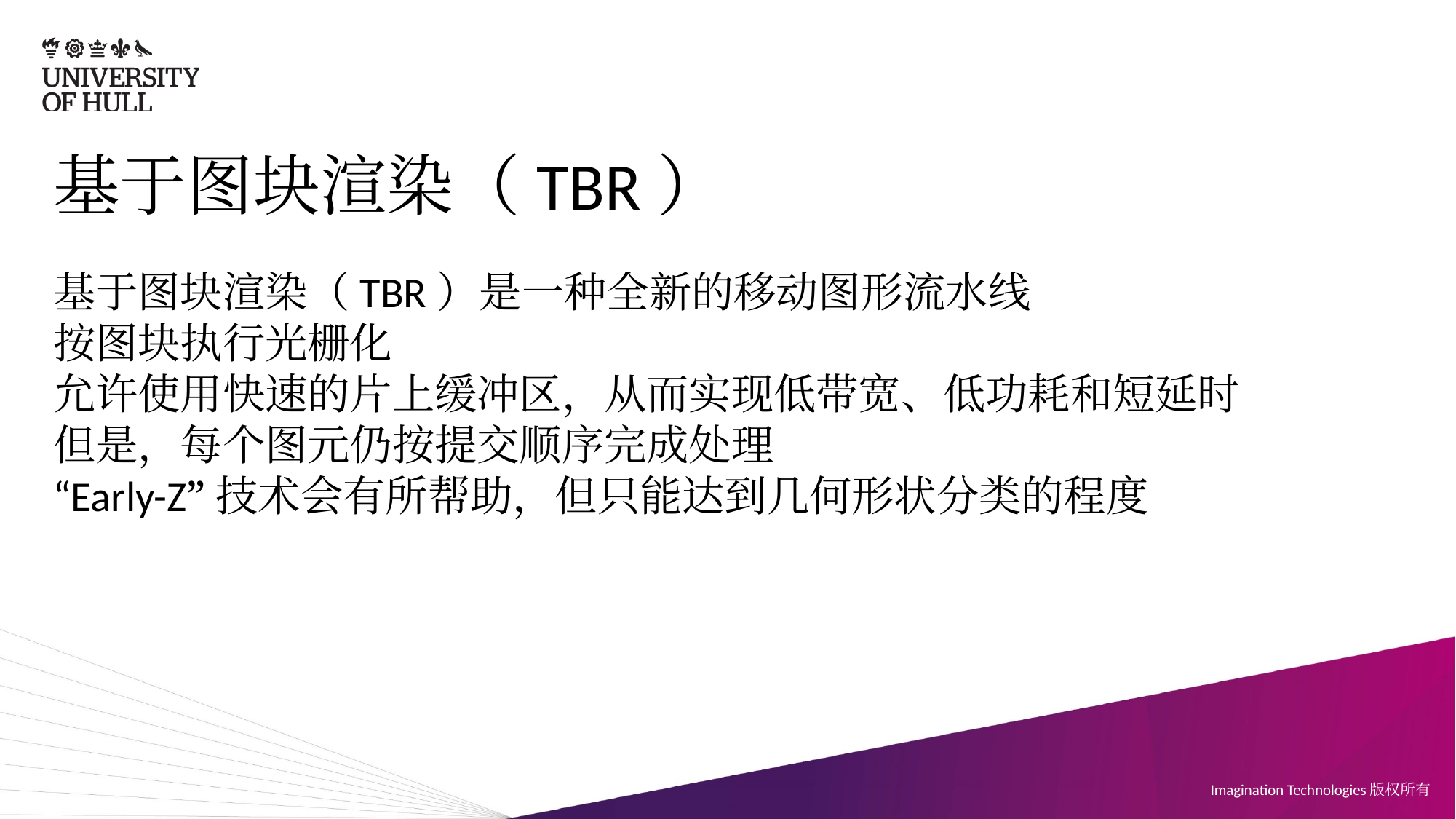

# 基于图块渲染（TBR）
基于图块渲染（TBR）是一种全新的移动图形流水线
按图块执行光栅化
允许使用快速的片上缓冲区，从而实现低带宽、低功耗和短延时
但是，每个图元仍按提交顺序完成处理
“Early-Z”技术会有所帮助，但只能达到几何形状分类的程度